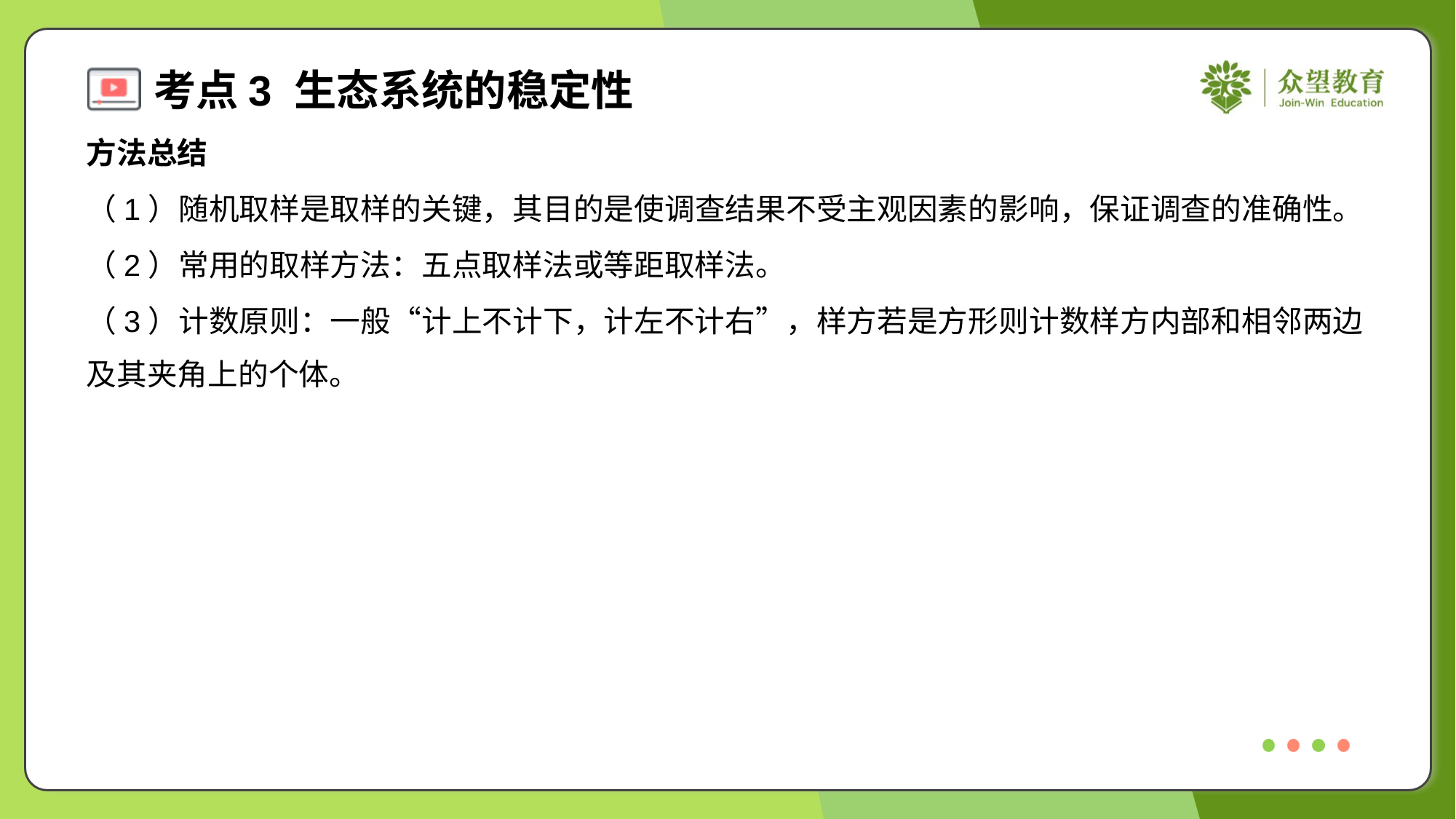

方法总结
（1）随机取样是取样的关键，其目的是使调查结果不受主观因素的影响，保证调查的准确性。
（2）常用的取样方法：五点取样法或等距取样法。
（3）计数原则：一般“计上不计下，计左不计右”，样方若是方形则计数样方内部和相邻两边
及其夹角上的个体。